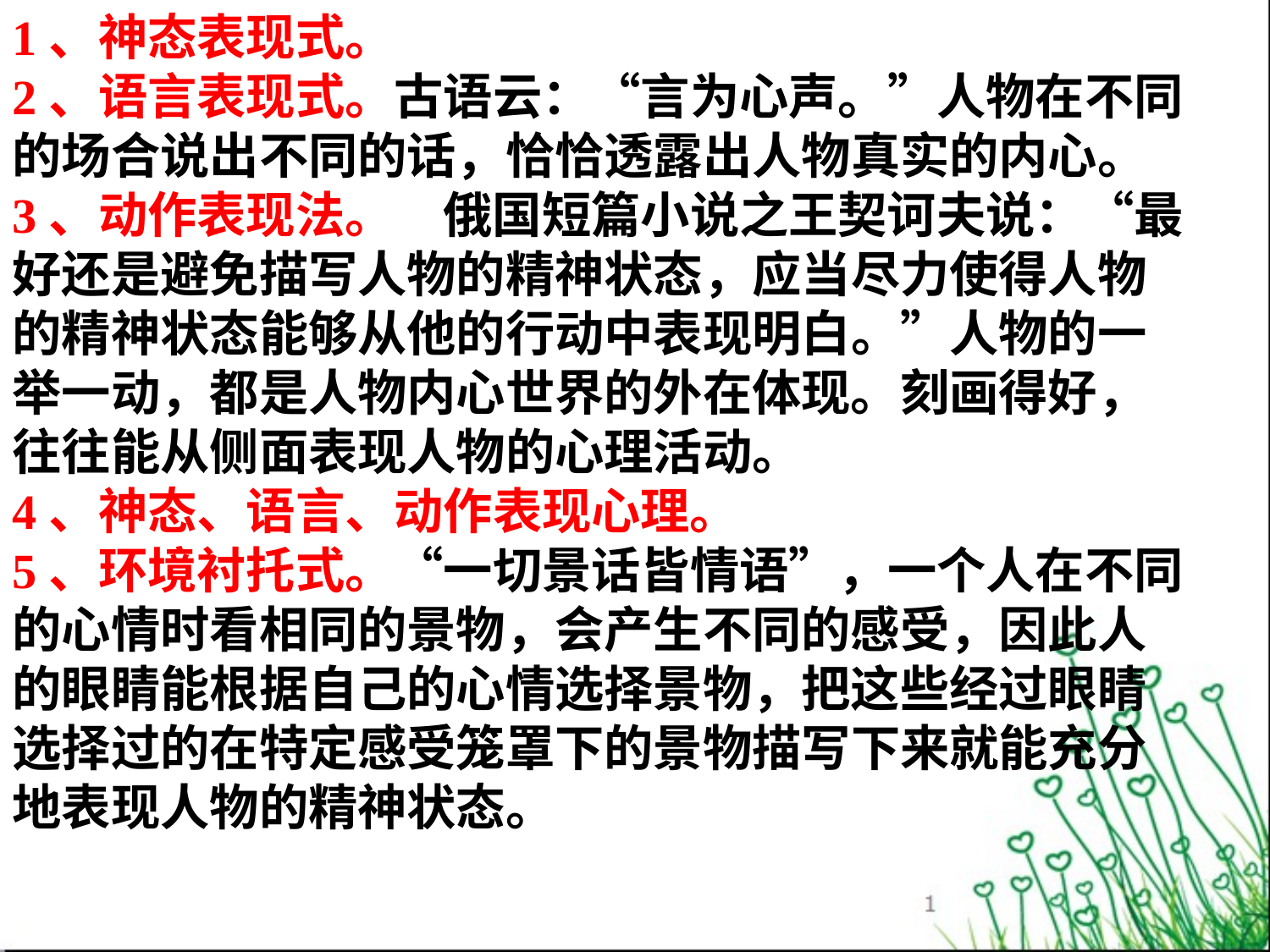

1、神态表现式。
2、语言表现式。古语云：“言为心声。”人物在不同的场合说出不同的话，恰恰透露出人物真实的内心。
3、动作表现法。    俄国短篇小说之王契诃夫说：“最好还是避免描写人物的精神状态，应当尽力使得人物的精神状态能够从他的行动中表现明白。”人物的一举一动，都是人物内心世界的外在体现。刻画得好，往往能从侧面表现人物的心理活动。
4、神态、语言、动作表现心理。
5、环境衬托式。“一切景话皆情语”，一个人在不同的心情时看相同的景物，会产生不同的感受，因此人的眼睛能根据自己的心情选择景物，把这些经过眼睛选择过的在特定感受笼罩下的景物描写下来就能充分地表现人物的精神状态。